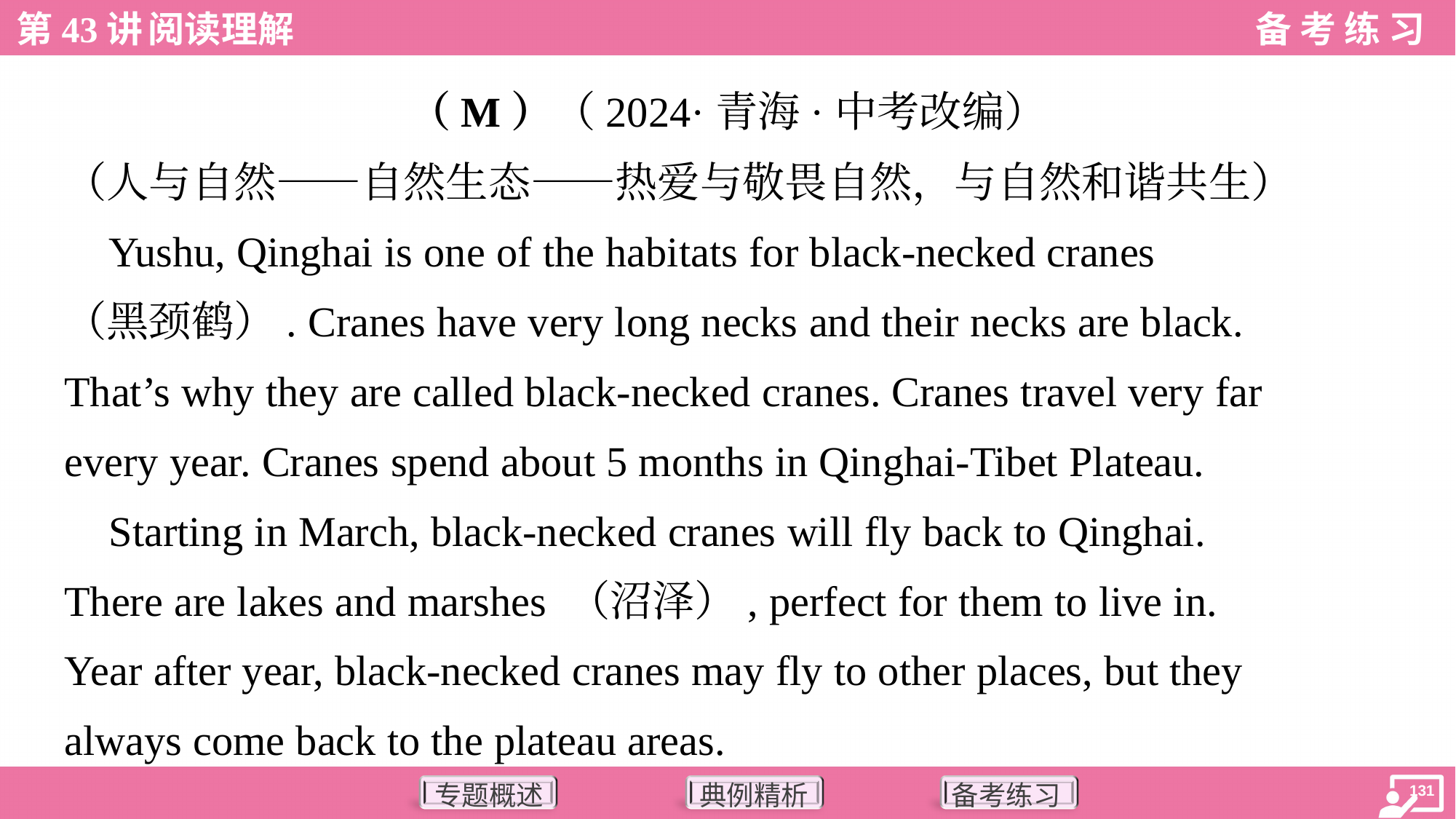

（M）（2024·青海·中考改编）
（人与自然——自然生态——热爱与敬畏自然，与自然和谐共生）
    Yushu, Qinghai is one of the habitats for black-necked cranes
（黑颈鹤）. Cranes have very long necks and their necks are black.
That’s why they are called black-necked cranes. Cranes travel very far
every year. Cranes spend about 5 months in Qinghai-Tibet Plateau.
    Starting in March, black-necked cranes will fly back to Qinghai.
There are lakes and marshes （沼泽）, perfect for them to live in.
Year after year, black-necked cranes may fly to other places, but they
always come back to the plateau areas.